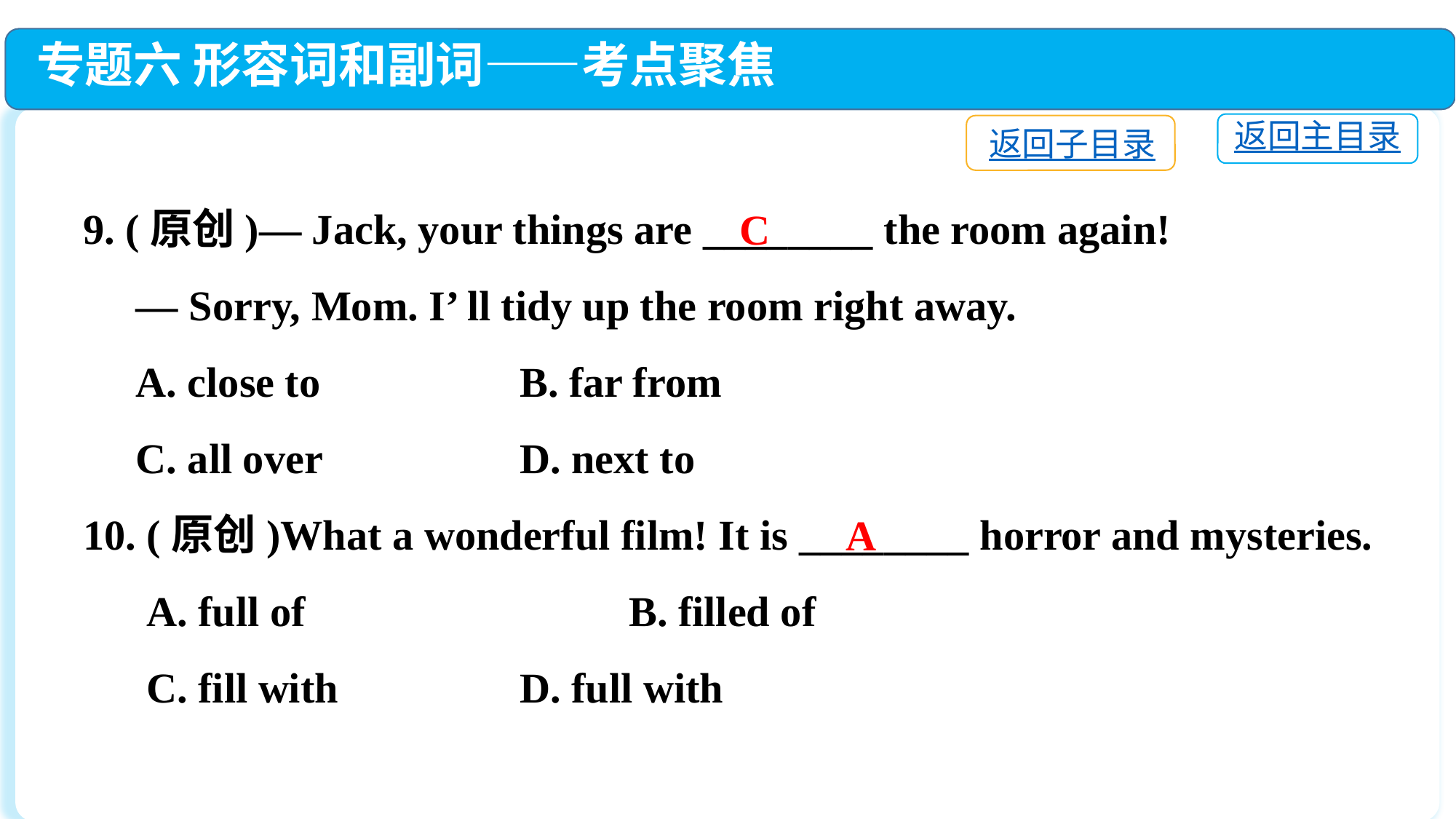

专题六 形容词和副词——考点聚焦

返回主目录

返回子目录
9. (原创)— Jack, your things are ________ the room again!
     — Sorry, Mom. I’ ll tidy up the room right away.
     A. close to　		B. far from
     C. all over　		D. next to
10. (原创)What a wonderful film! It is ________ horror and mysteries.
      A. full of　　　　　	B. filled of
      C. fill with　		D. full with
C
A